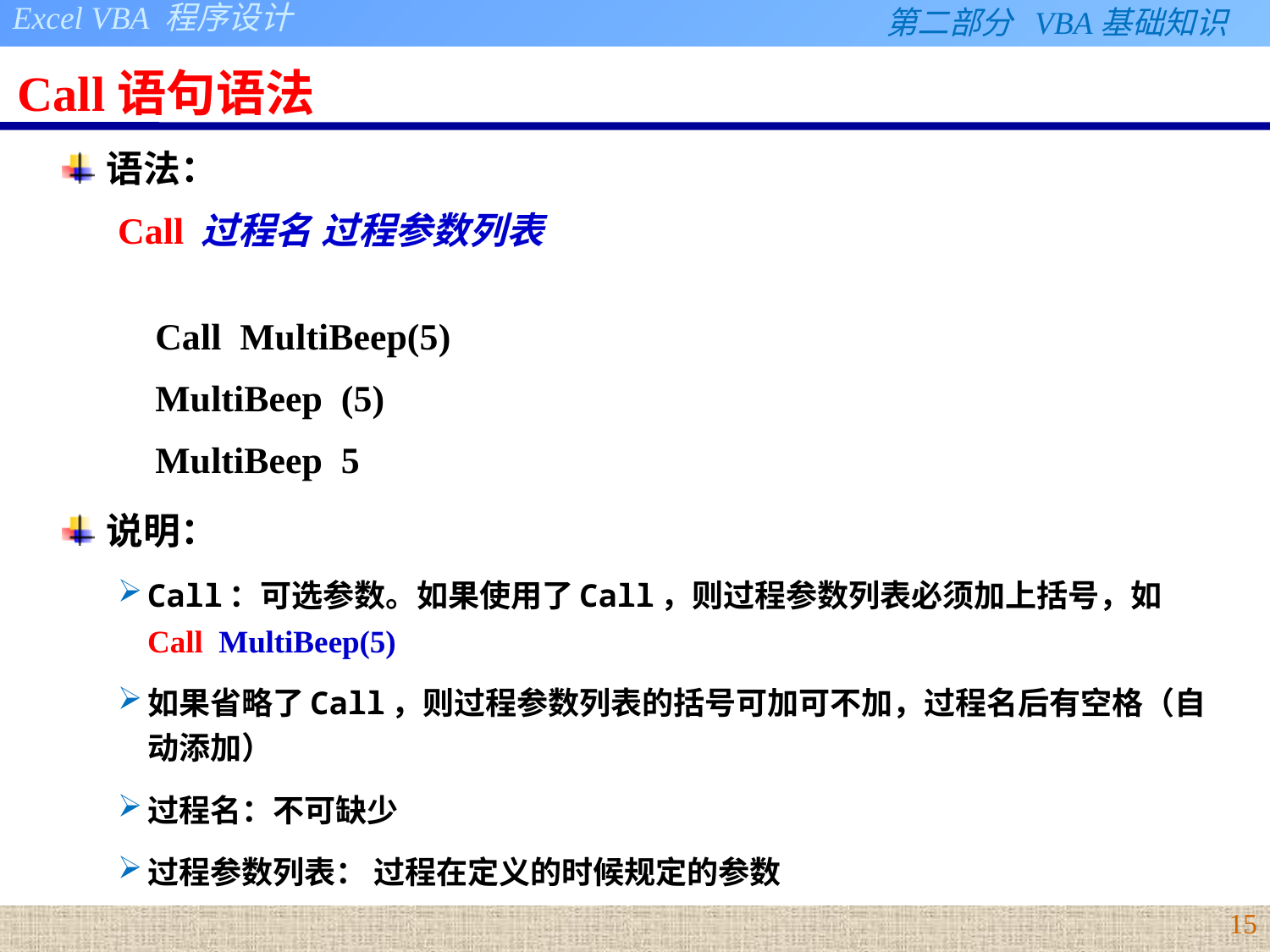

# Call语句语法
语法：
Call 过程名 过程参数列表
    Call  MultiBeep(5)
    MultiBeep  (5)
    MultiBeep  5
说明：
Call：可选参数。如果使用了Call，则过程参数列表必须加上括号，如Call  MultiBeep(5)
如果省略了Call，则过程参数列表的括号可加可不加，过程名后有空格（自动添加）
过程名：不可缺少
过程参数列表： 过程在定义的时候规定的参数